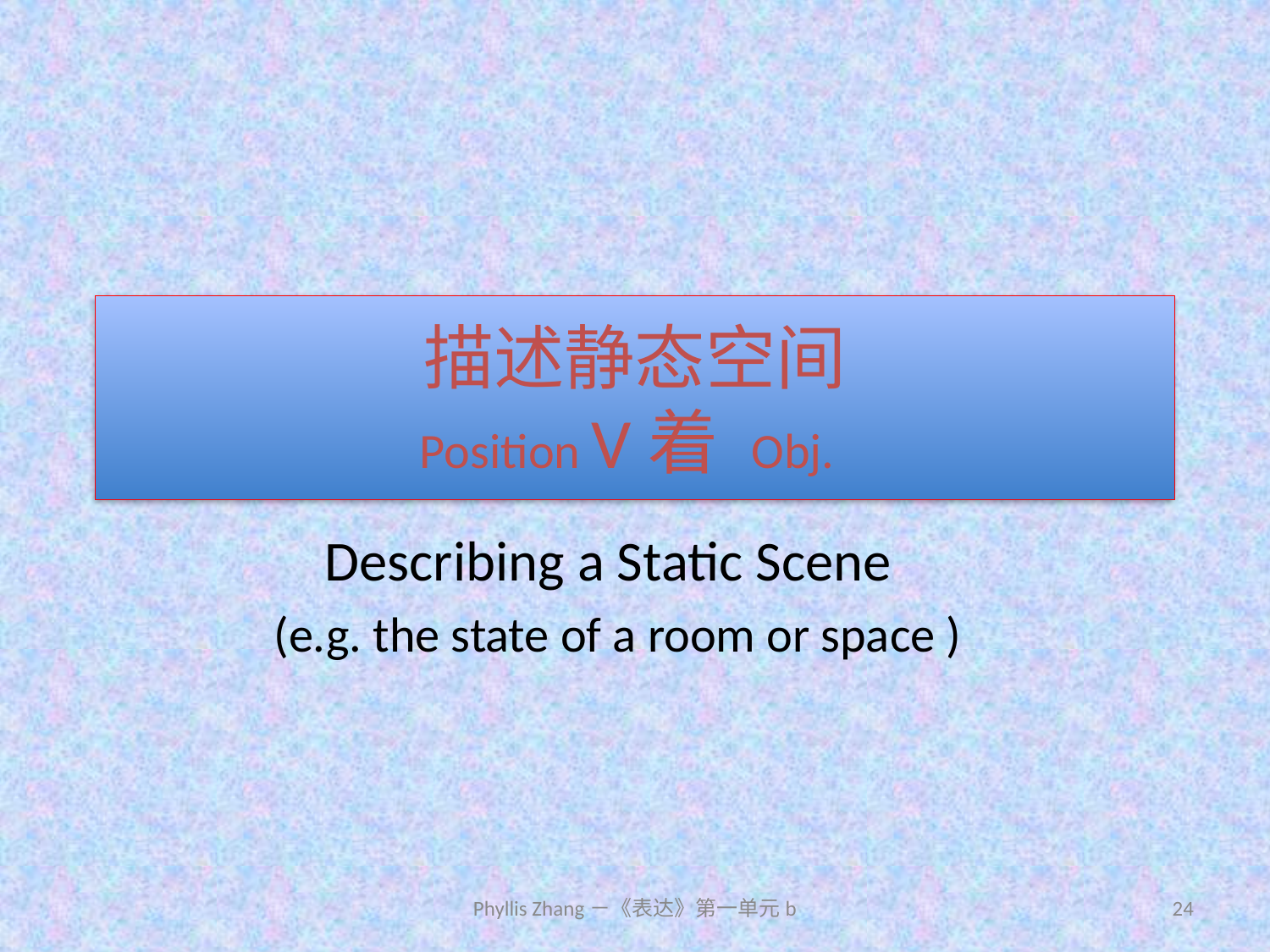

# 描述静态空间 Position V着 Obj.
Describing a Static Scene
(e.g. the state of a room or space )
Phyllis Zhang－《表达》第一单元b
24